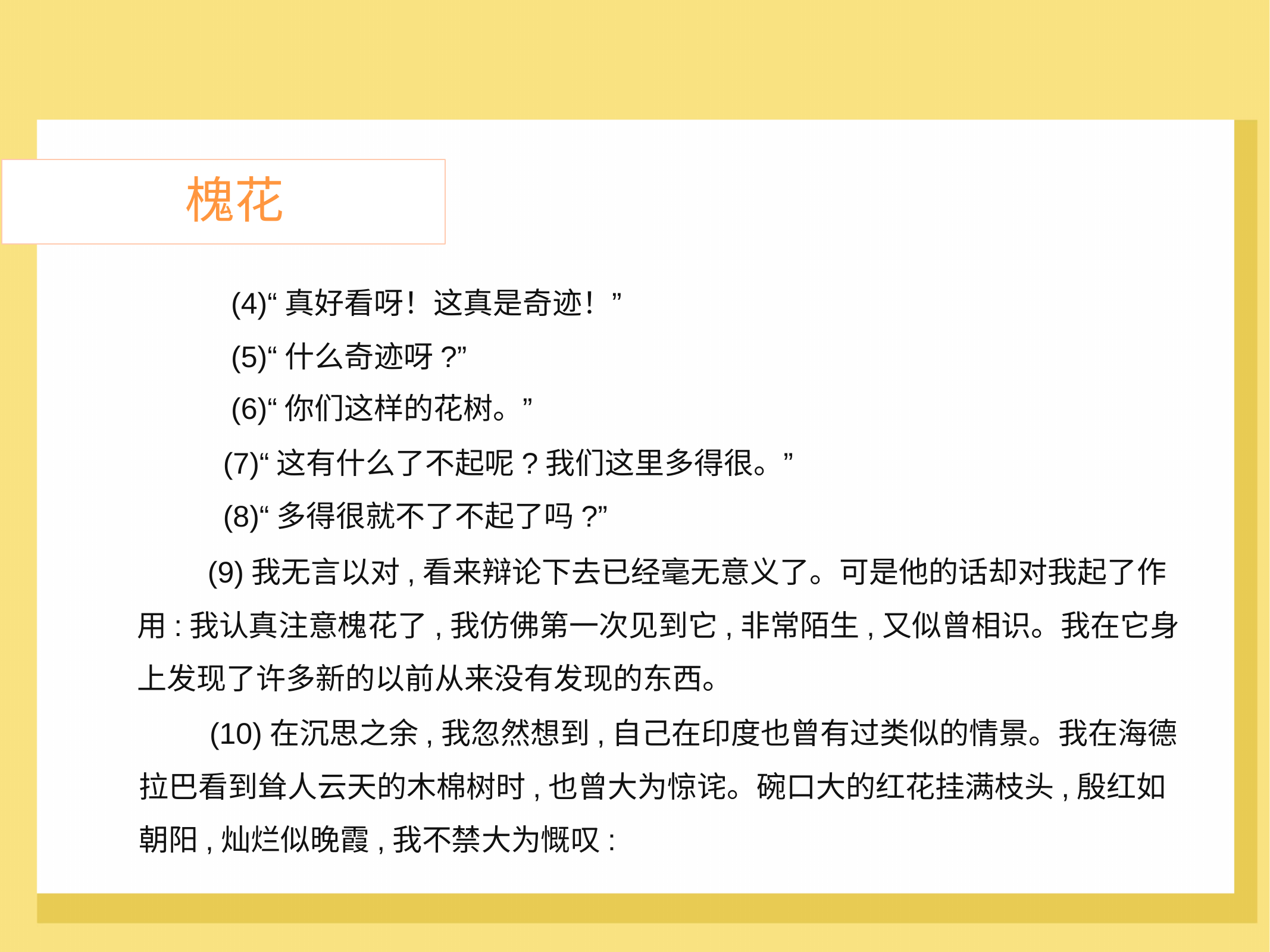

槐花
(4)“真好看呀！这真是奇迹！”

(5)“什么奇迹呀?”
(6)“你们这样的花树。”
(7)“这有什么了不起呢?我们这里多得很。”

(8)“多得很就不了不起了吗?”
	(9)我无言以对,看来辩论下去已经毫无意义了。可是他的话却对我起了作

用:我认真注意槐花了,我仿佛第一次见到它,非常陌生,又似曾相识。我在它身

上发现了许多新的以前从来没有发现的东西。
	(10)在沉思之余,我忽然想到,自己在印度也曾有过类似的情景。我在海德

拉巴看到耸人云天的木棉树时,也曾大为惊诧。碗口大的红花挂满枝头,殷红如

朝阳,灿烂似晚霞,我不禁大为慨叹: